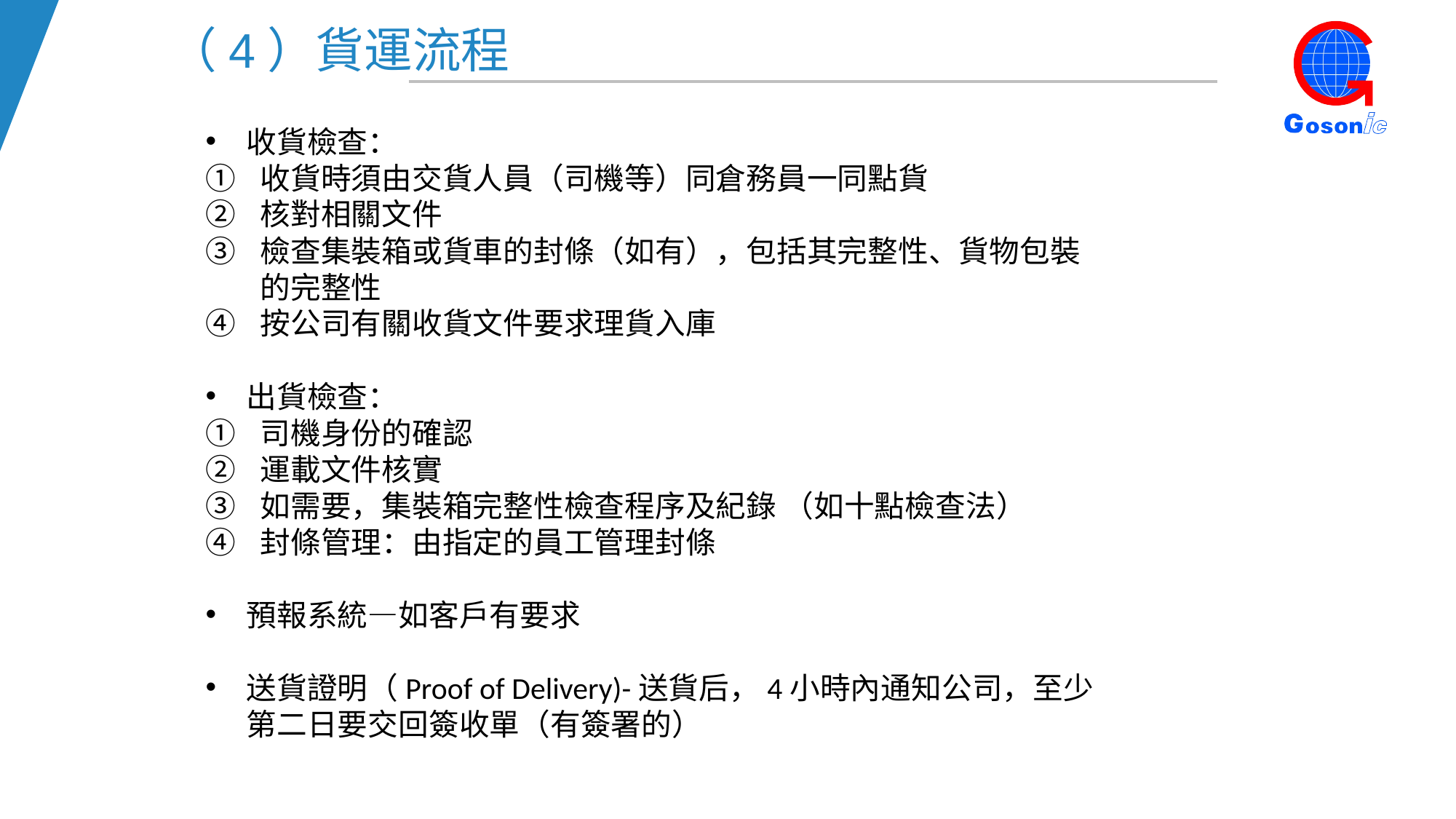

（4）貨運流程
收貨檢查：
收貨時須由交貨人員（司機等）同倉務員一同點貨
核對相關文件
檢查集裝箱或貨車的封條（如有），包括其完整性、貨物包裝的完整性
按公司有關收貨文件要求理貨入庫

出貨檢查：
司機身份的確認
運載文件核實
如需要，集裝箱完整性檢查程序及紀錄 （如十點檢查法）
封條管理：由指定的員工管理封條

預報系統—如客戶有要求

送貨證明（Proof of Delivery)-送貨后，4小時內通知公司，至少第二日要交回簽收單（有簽署的）